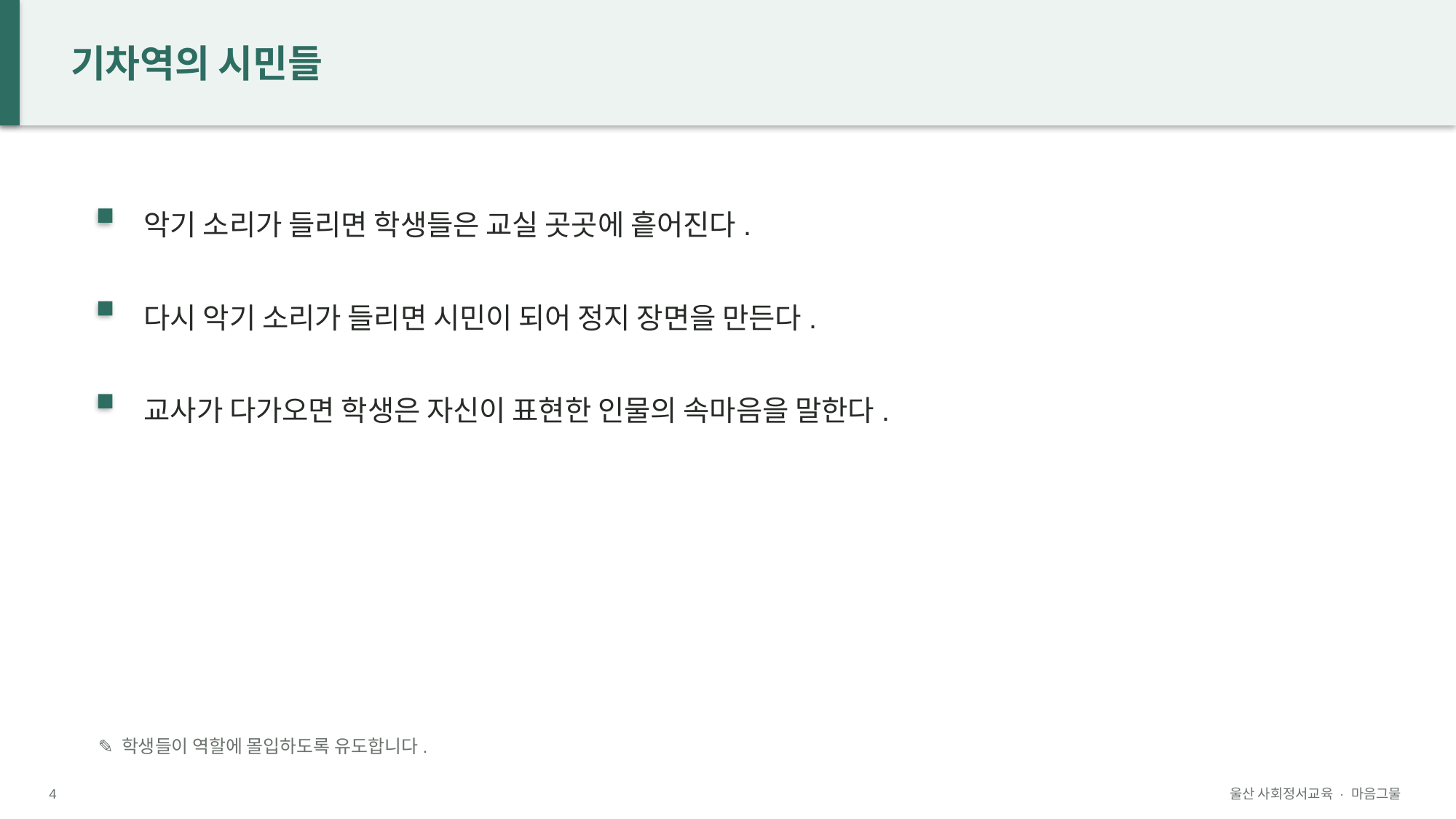

기차역의 시민들
악기 소리가 들리면 학생들은 교실 곳곳에 흩어진다.

다시 악기 소리가 들리면 시민이 되어 정지 장면을 만든다.

교사가 다가오면 학생은 자신이 표현한 인물의 속마음을 말한다.

✎ 학생들이 역할에 몰입하도록 유도합니다.
4
울산 사회정서교육 · 마음그물